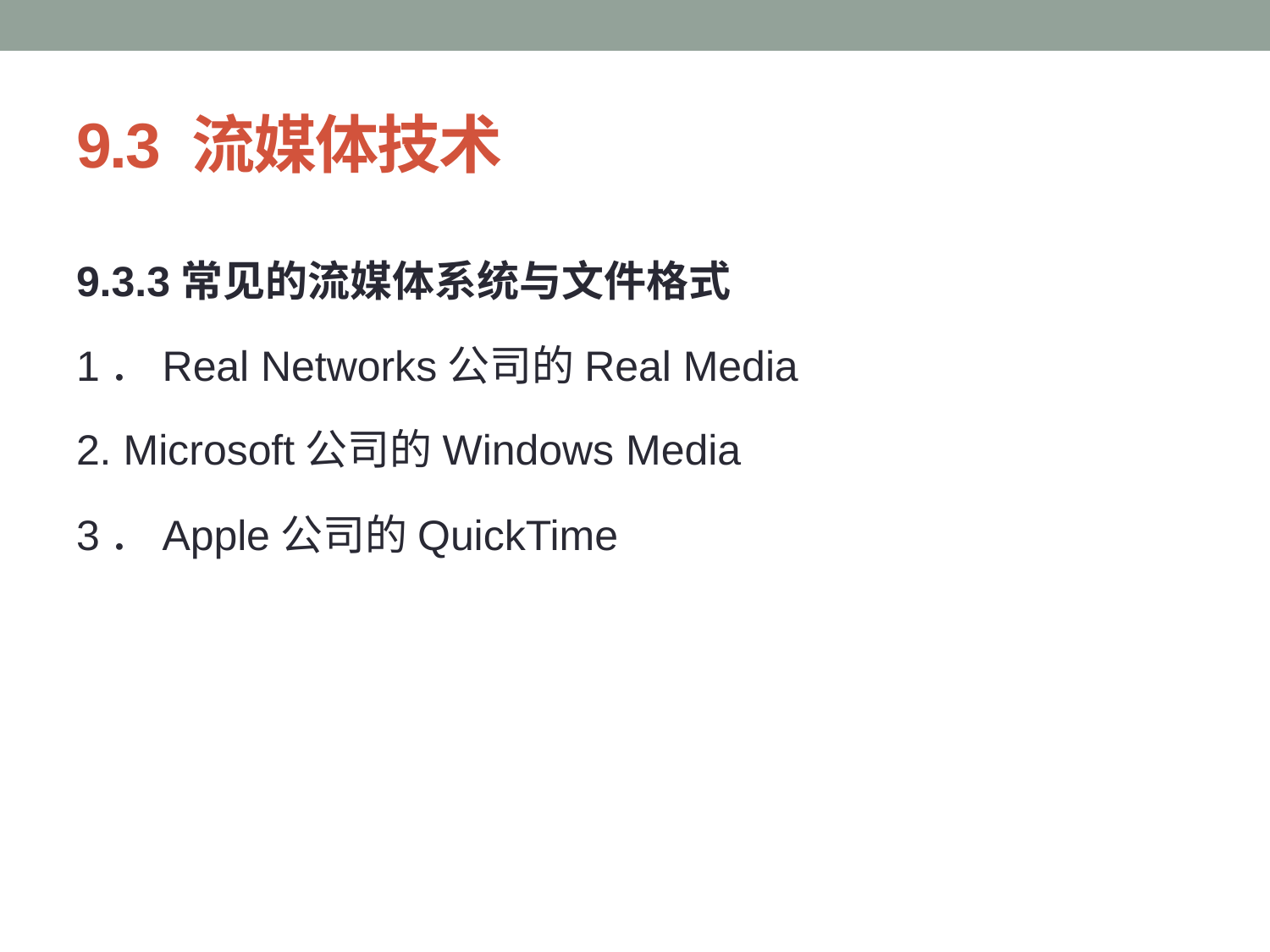

# 9.3 流媒体技术
9.3.3常见的流媒体系统与文件格式
1．Real Networks公司的Real Media
2. Microsoft公司的Windows Media
3．Apple公司的QuickTime